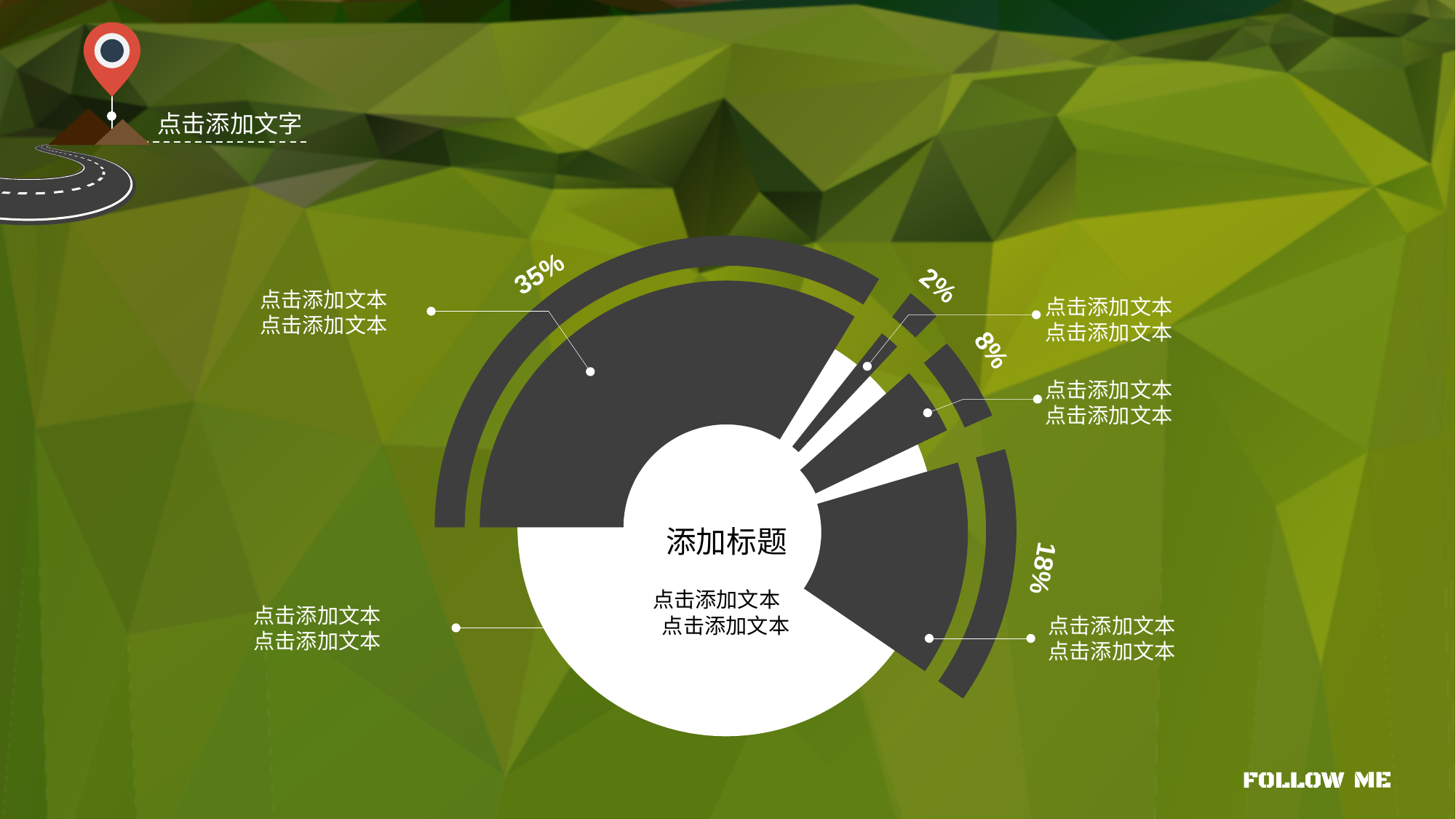

点击添加文字

35%
2%
点击添加文本
点击添加文本

点击添加文本
点击添加文本

添加标题
8%
点击添加文本
点击添加文本

18%
点击添加文本
点击添加文本
点击添加文本
点击添加文本
点击添加文本
点击添加文本